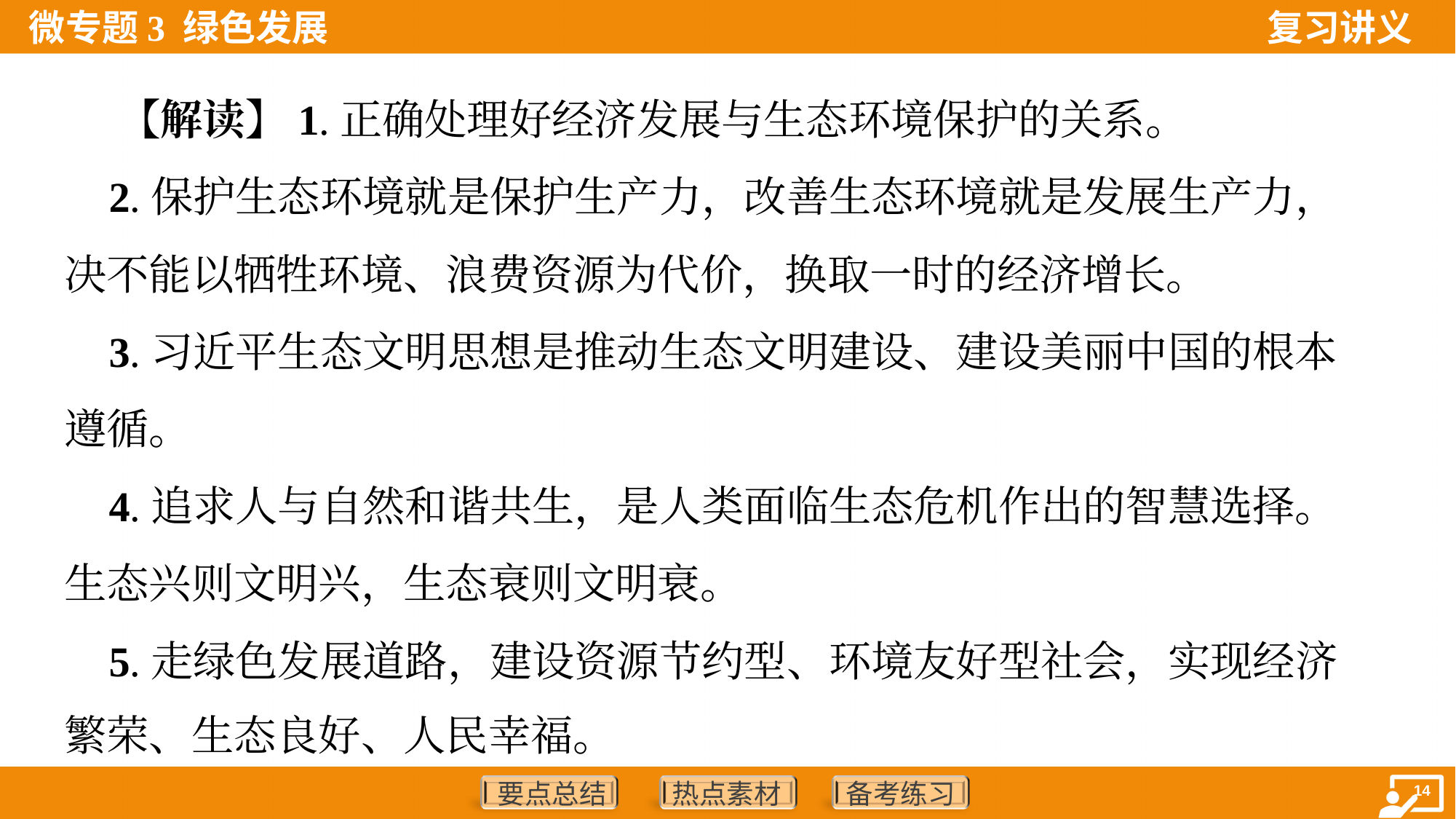

【解读】1.正确处理好经济发展与生态环境保护的关系。
    2.保护生态环境就是保护生产力，改善生态环境就是发展生产力，
决不能以牺牲环境、浪费资源为代价，换取一时的经济增长。
    3.习近平生态文明思想是推动生态文明建设、建设美丽中国的根本
遵循。
    4.追求人与自然和谐共生，是人类面临生态危机作出的智慧选择。
生态兴则文明兴，生态衰则文明衰。
    5.走绿色发展道路，建设资源节约型、环境友好型社会，实现经济
繁荣、生态良好、人民幸福。